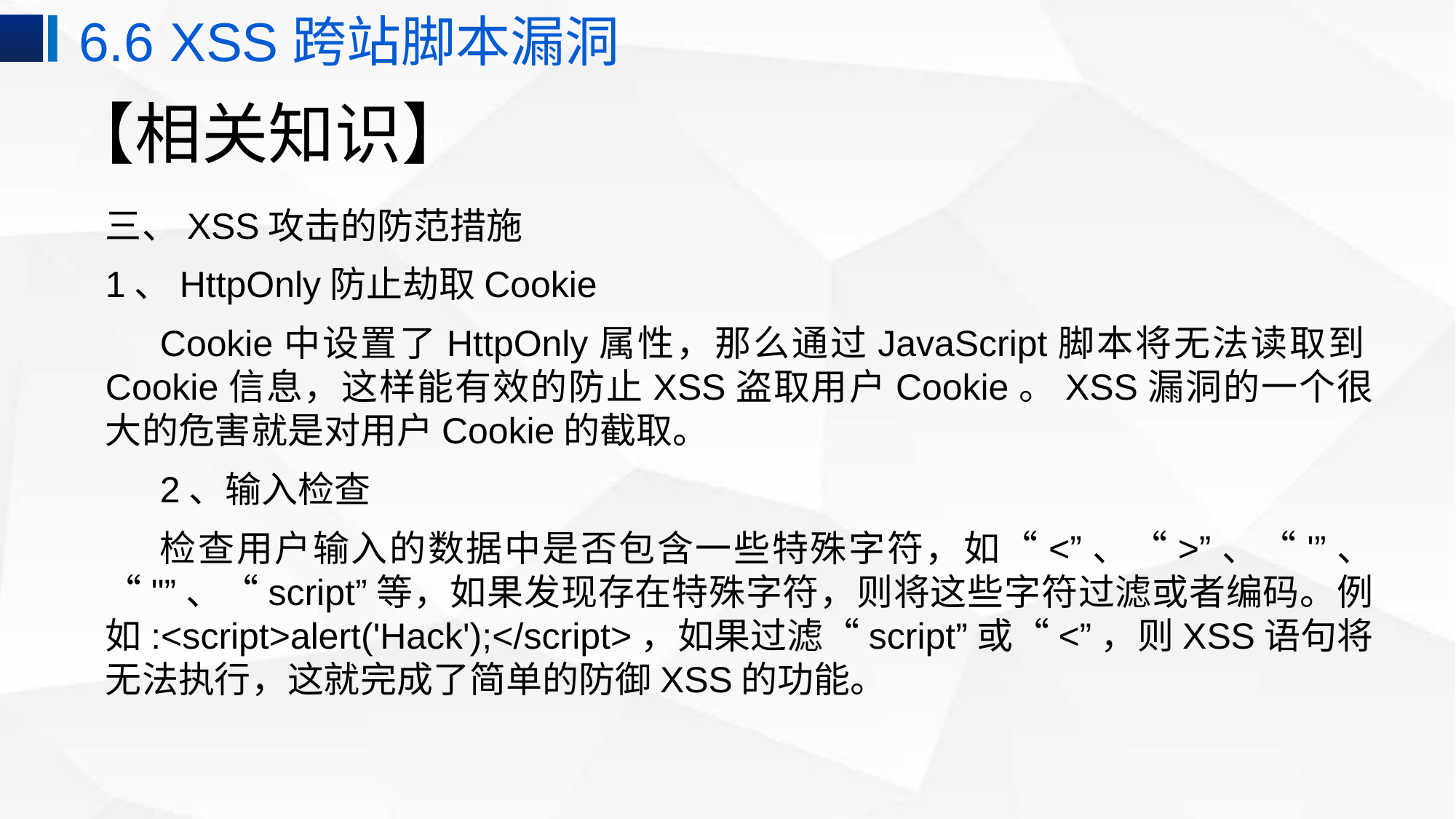

6.6 XSS跨站脚本漏洞

# 【相关知识】
三、XSS攻击的防范措施
1、HttpOnly防止劫取Cookie
Cookie中设置了HttpOnly属性，那么通过JavaScript脚本将无法读取到Cookie信息，这样能有效的防止XSS盗取用户Cookie。XSS漏洞的一个很大的危害就是对用户Cookie的截取。
2、输入检查
检查用户输入的数据中是否包含一些特殊字符，如“<”、“>”、“'”、“"”、“script”等，如果发现存在特殊字符，则将这些字符过滤或者编码。例如:<script>alert('Hack');</script>，如果过滤“script”或“<”，则XSS语句将无法执行，这就完成了简单的防御XSS的功能。